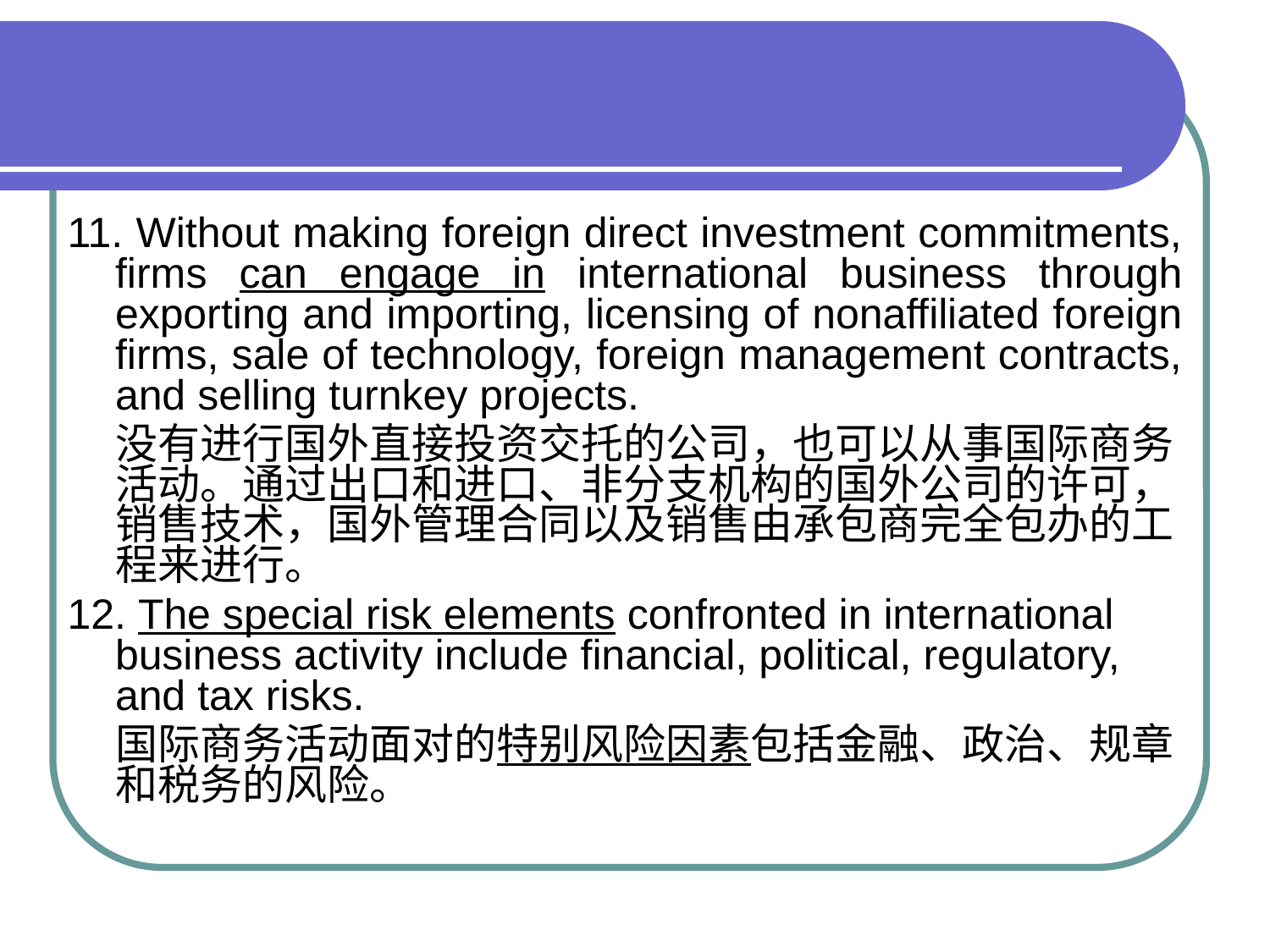

11. Without making foreign direct investment commitments, firms can engage in international business through exporting and importing, licensing of nonaffiliated foreign firms, sale of technology, foreign management contracts, and selling turnkey projects.
    没有进行国外直接投资交托的公司，也可以从事国际商务活动。通过出口和进口、非分支机构的国外公司的许可，销售技术，国外管理合同以及销售由承包商完全包办的工程来进行。
12. The special risk elements confronted in international business activity include financial, political, regulatory, and tax risks.
    国际商务活动面对的特别风险因素包括金融、政治、规章和税务的风险。